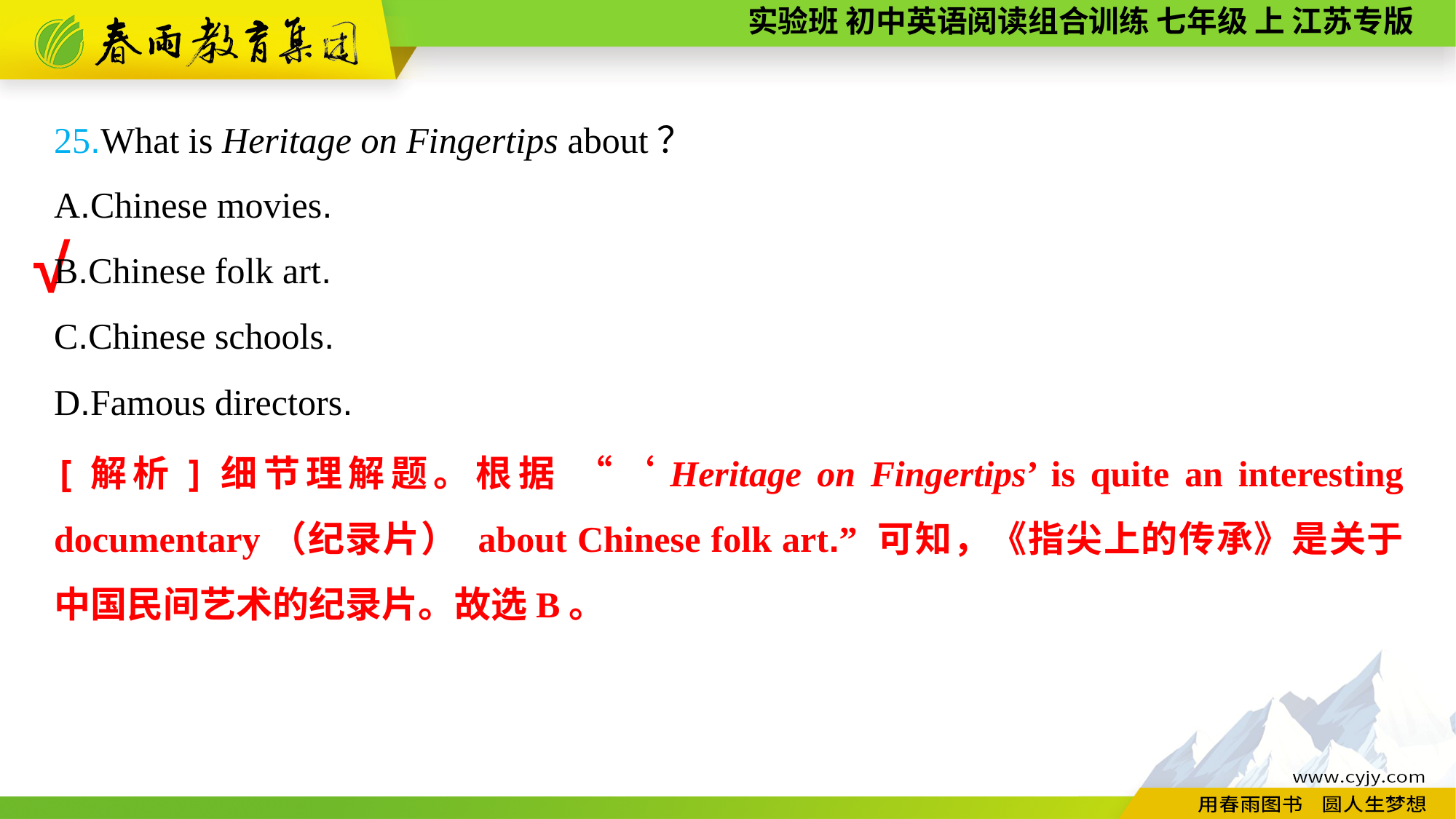

25.What is Heritage on Fingertips about？
A.Chinese movies.
B.Chinese folk art.
C.Chinese schools.
D.Famous directors.
√
[解析]细节理解题。根据 “‘Heritage on Fingertips’ is quite an interesting documentary（纪录片） about Chinese folk art.” 可知，《指尖上的传承》是关于中国民间艺术的纪录片。故选B。